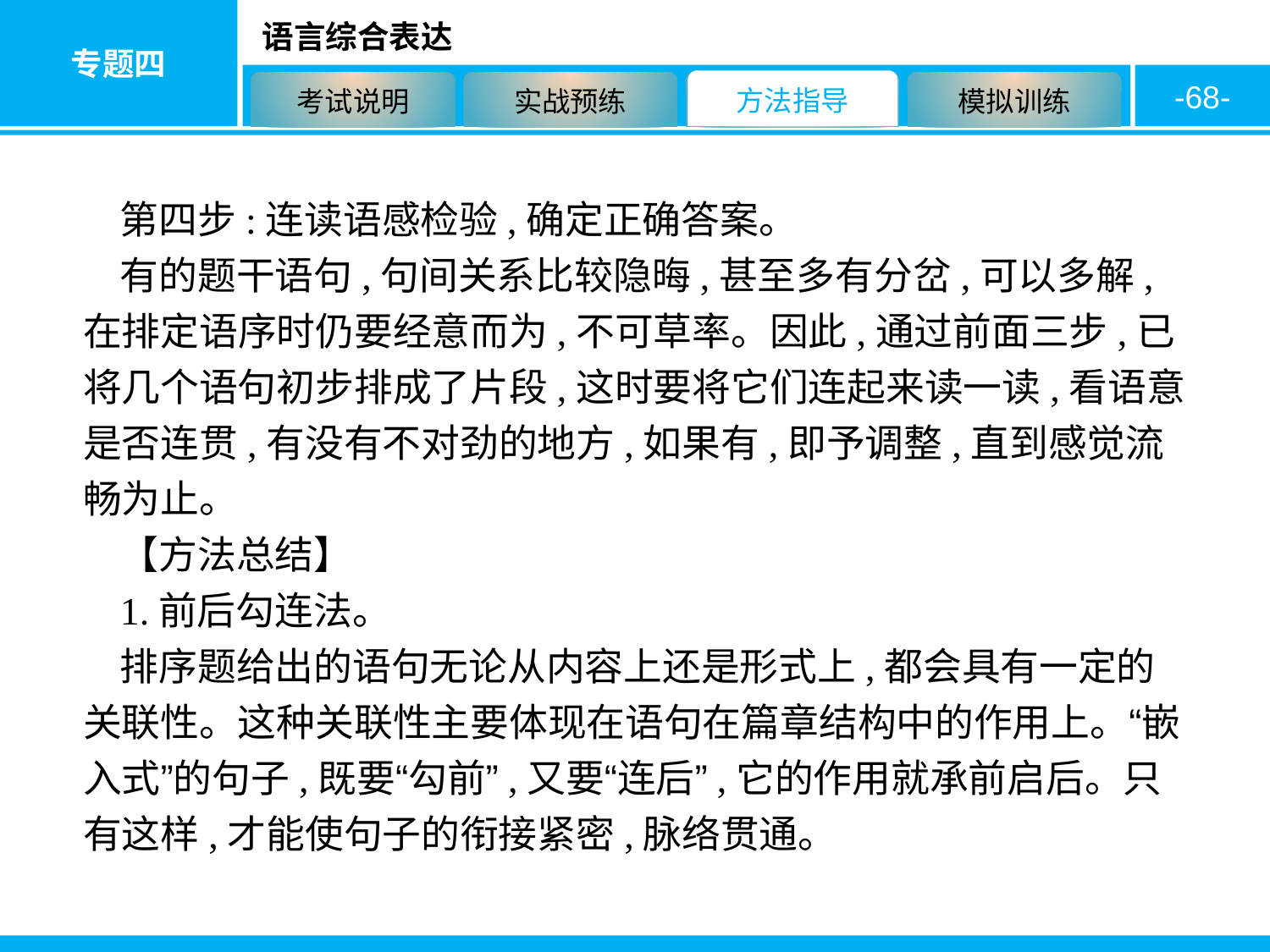

-68-
第四步:连读语感检验,确定正确答案。
有的题干语句,句间关系比较隐晦,甚至多有分岔,可以多解,在排定语序时仍要经意而为,不可草率。因此,通过前面三步,已将几个语句初步排成了片段,这时要将它们连起来读一读,看语意是否连贯,有没有不对劲的地方,如果有,即予调整,直到感觉流畅为止。
【方法总结】
1.前后勾连法。
排序题给出的语句无论从内容上还是形式上,都会具有一定的关联性。这种关联性主要体现在语句在篇章结构中的作用上。“嵌入式”的句子,既要“勾前”,又要“连后”,它的作用就承前启后。只有这样,才能使句子的衔接紧密,脉络贯通。